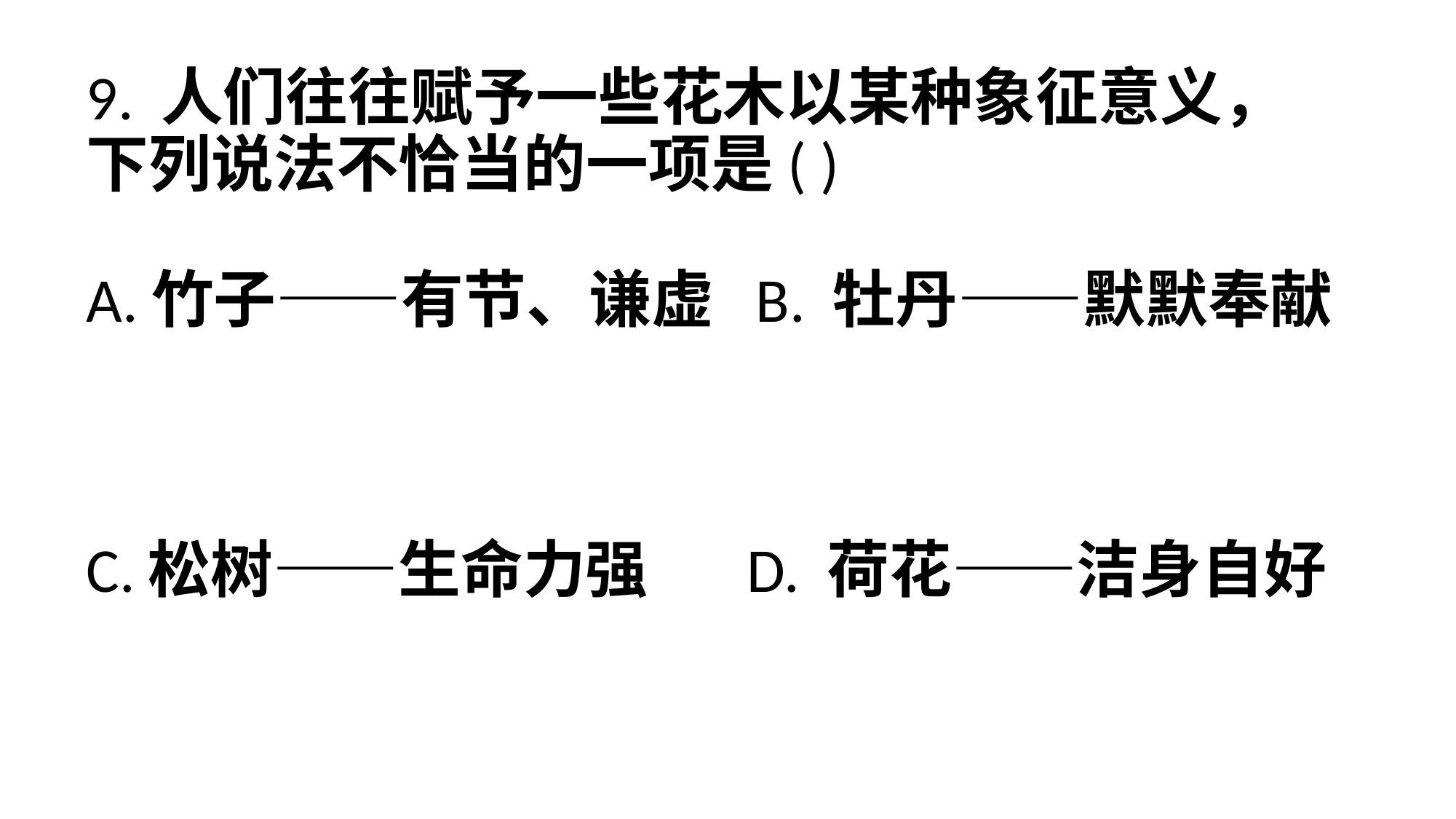

# 9. 人们往往赋予一些花木以某种象征意义，下列说法不恰当的一项是( ) A.竹子——有节、谦虚  B. 牡丹——默默奉献 C.松树——生命力强      D. 荷花——洁身自好